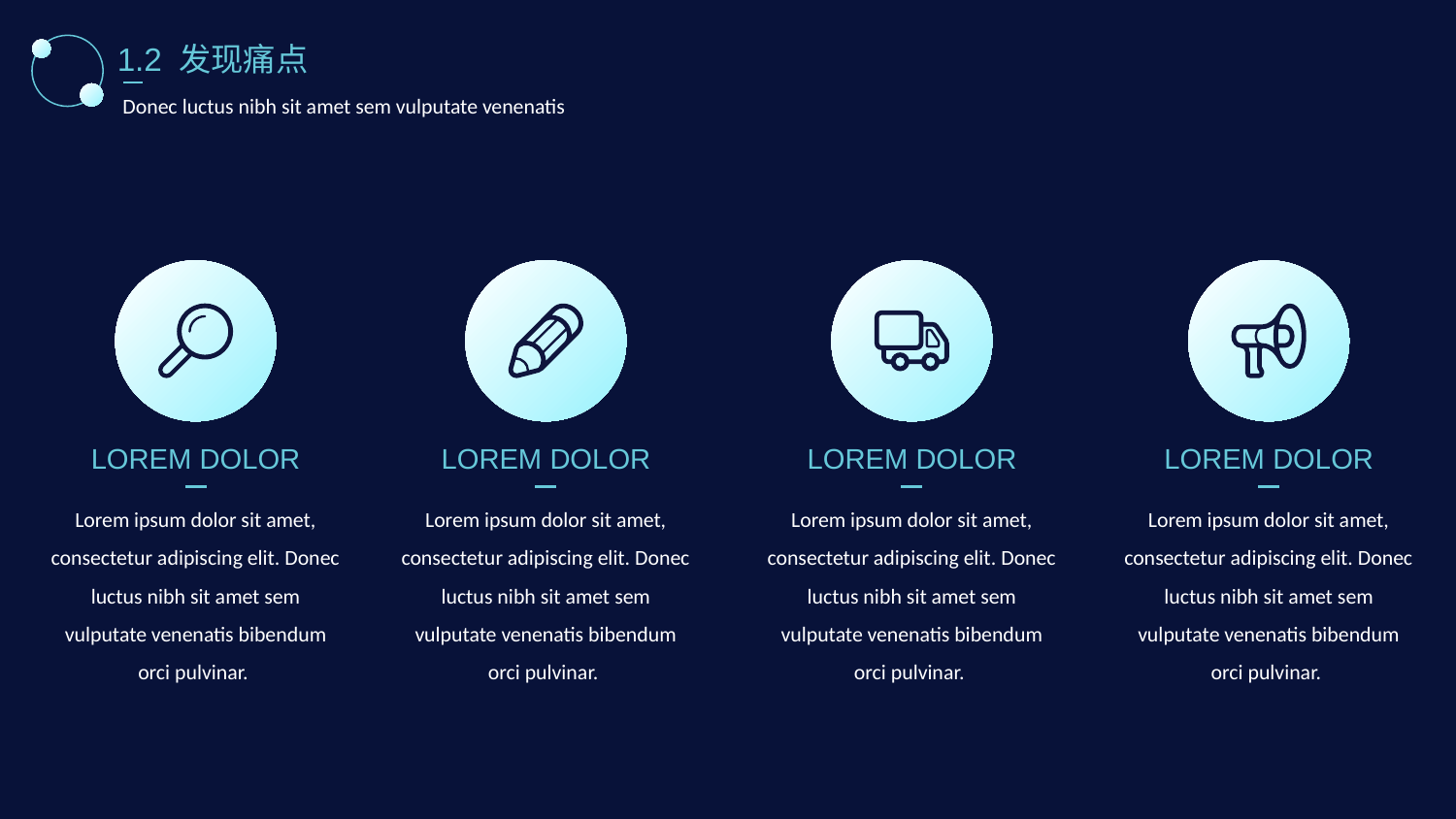

1.2 发现痛点

Donec luctus nibh sit amet sem vulputate venenatis

LOREM DOLOR
LOREM DOLOR
LOREM DOLOR
LOREM DOLOR
Lorem ipsum dolor sit amet, consectetur adipiscing elit. Donec luctus nibh sit amet sem vulputate venenatis bibendum orci pulvinar.
Lorem ipsum dolor sit amet, consectetur adipiscing elit. Donec luctus nibh sit amet sem vulputate venenatis bibendum orci pulvinar.
Lorem ipsum dolor sit amet, consectetur adipiscing elit. Donec luctus nibh sit amet sem vulputate venenatis bibendum orci pulvinar.
Lorem ipsum dolor sit amet, consectetur adipiscing elit. Donec luctus nibh sit amet sem vulputate venenatis bibendum orci pulvinar.